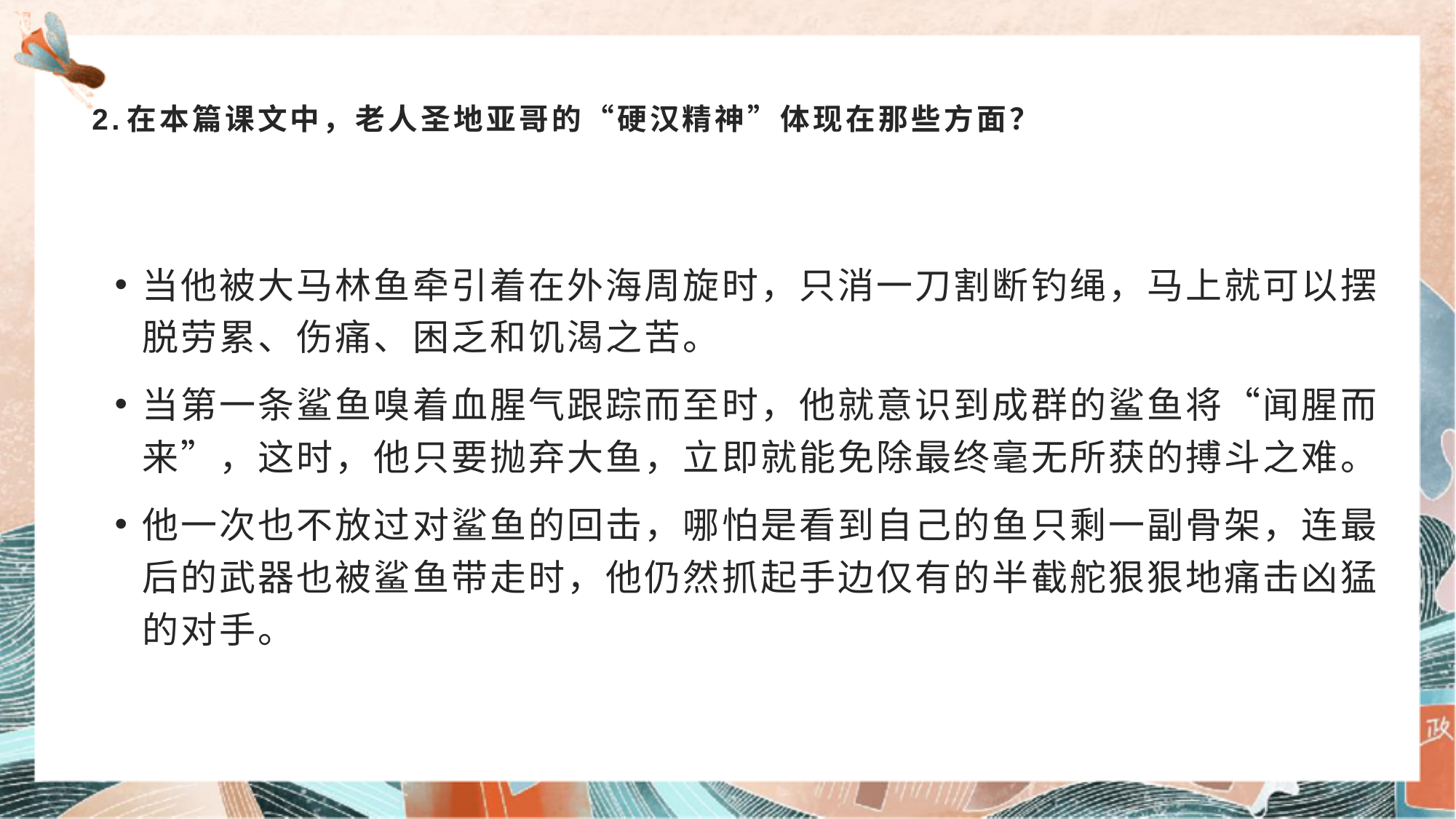

# 2.在本篇课文中，老人圣地亚哥的“硬汉精神”体现在那些方面？
当他被大马林鱼牵引着在外海周旋时，只消一刀割断钓绳，马上就可以摆脱劳累、伤痛、困乏和饥渴之苦。
当第一条鲨鱼嗅着血腥气跟踪而至时，他就意识到成群的鲨鱼将“闻腥而来”，这时，他只要抛弃大鱼，立即就能免除最终毫无所获的搏斗之难。
他一次也不放过对鲨鱼的回击，哪怕是看到自己的鱼只剩一副骨架，连最后的武器也被鲨鱼带走时，他仍然抓起手边仅有的半截舵狠狠地痛击凶猛的对手。